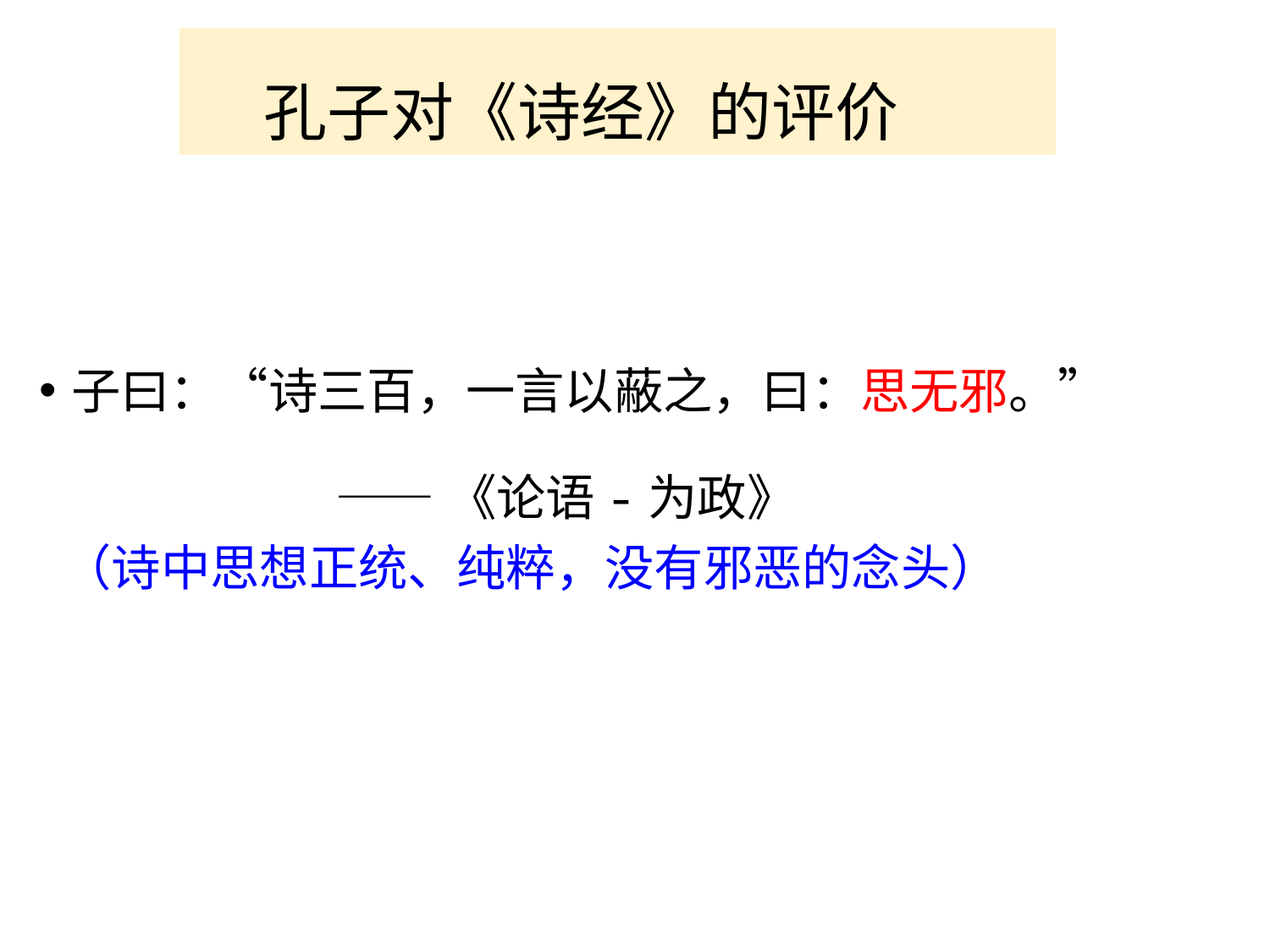

孔子对《诗经》的评价

子曰：“诗三百，一言以蔽之，曰：思无邪。”
                           ——《论语-为政》
 （诗中思想正统、纯粹，没有邪恶的念头）